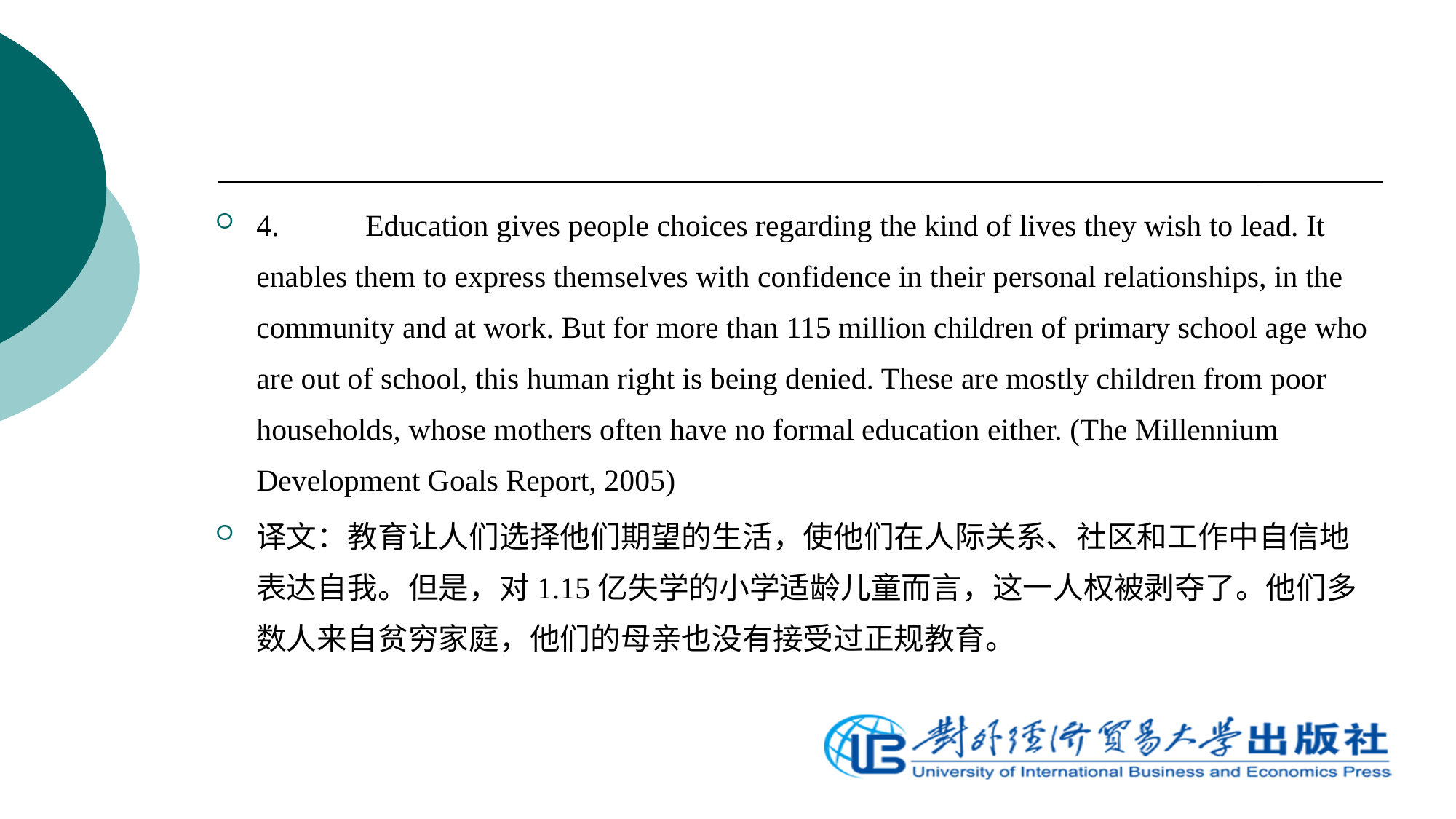

4.	Education gives people choices regarding the kind of lives they wish to lead. It enables them to express themselves with confidence in their personal relationships, in the community and at work. But for more than 115 million children of primary school age who are out of school, this human right is being denied. These are mostly children from poor households, whose mothers often have no formal education either. (The Millennium Development Goals Report, 2005)
译文：教育让人们选择他们期望的生活，使他们在人际关系、社区和工作中自信地表达自我。但是，对1.15亿失学的小学适龄儿童而言，这一人权被剥夺了。他们多数人来自贫穷家庭，他们的母亲也没有接受过正规教育。